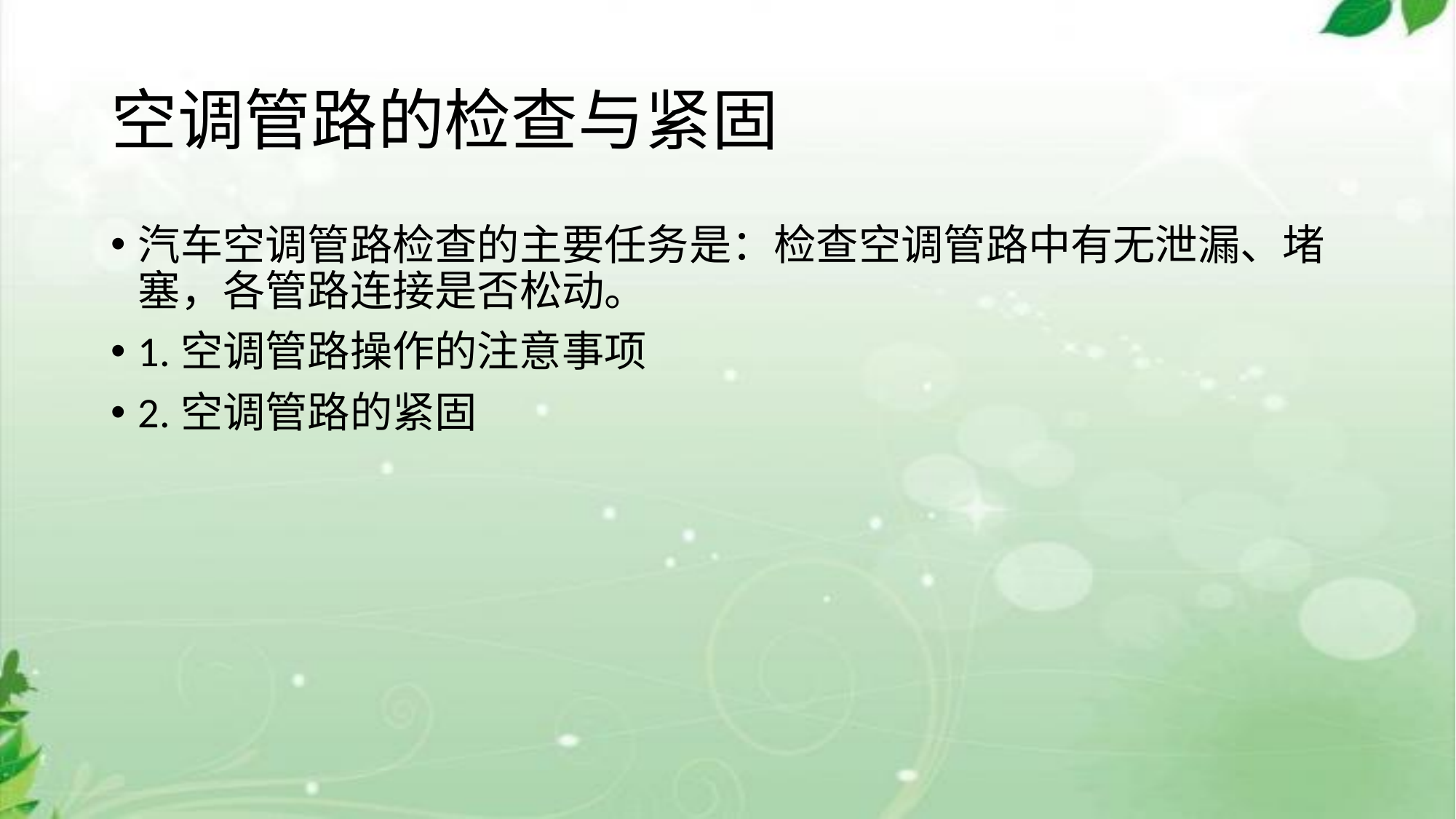

# 空调管路的检查与紧固
汽车空调管路检查的主要任务是：检查空调管路中有无泄漏、堵塞，各管路连接是否松动。
1.空调管路操作的注意事项
2.空调管路的紧固